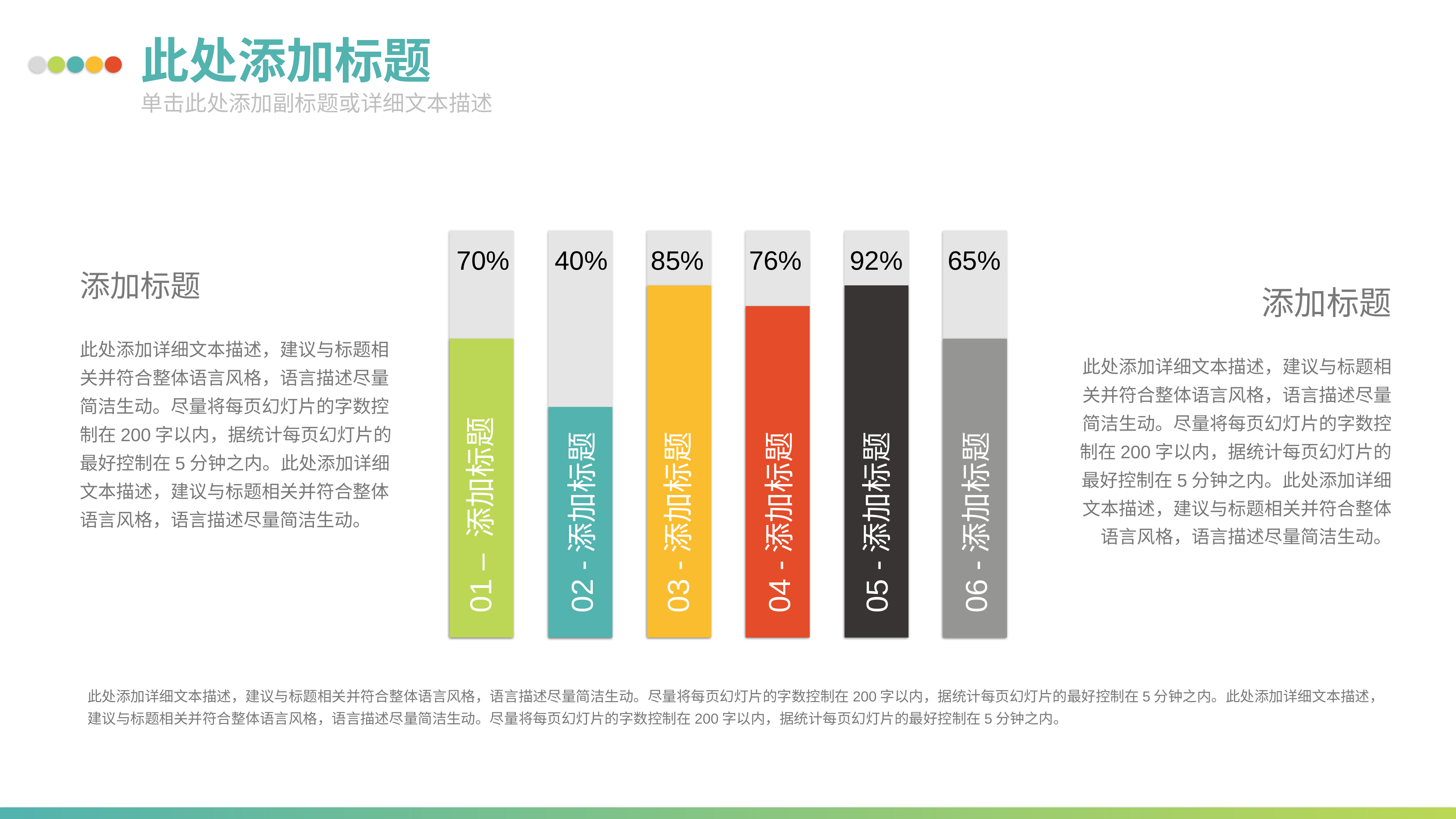

此处添加标题
单击此处添加副标题或详细文本描述

70%
40%
85%
76%
92%
65%
添加标题
此处添加详细文本描述，建议与标题相关并符合整体语言风格，语言描述尽量简洁生动。尽量将每页幻灯片的字数控制在200字以内，据统计每页幻灯片的最好控制在5分钟之内。此处添加详细文本描述，建议与标题相关并符合整体语言风格，语言描述尽量简洁生动。
添加标题
此处添加详细文本描述，建议与标题相关并符合整体语言风格，语言描述尽量简洁生动。尽量将每页幻灯片的字数控制在200字以内，据统计每页幻灯片的最好控制在5分钟之内。此处添加详细文本描述，建议与标题相关并符合整体语言风格，语言描述尽量简洁生动。

01 – 添加标题
02 -添加标题
03 -添加标题
06 -添加标题
04 -添加标题
05 -添加标题
此处添加详细文本描述，建议与标题相关并符合整体语言风格，语言描述尽量简洁生动。尽量将每页幻灯片的字数控制在200字以内，据统计每页幻灯片的最好控制在5分钟之内。此处添加详细文本描述，建议与标题相关并符合整体语言风格，语言描述尽量简洁生动。尽量将每页幻灯片的字数控制在200字以内，据统计每页幻灯片的最好控制在5分钟之内。